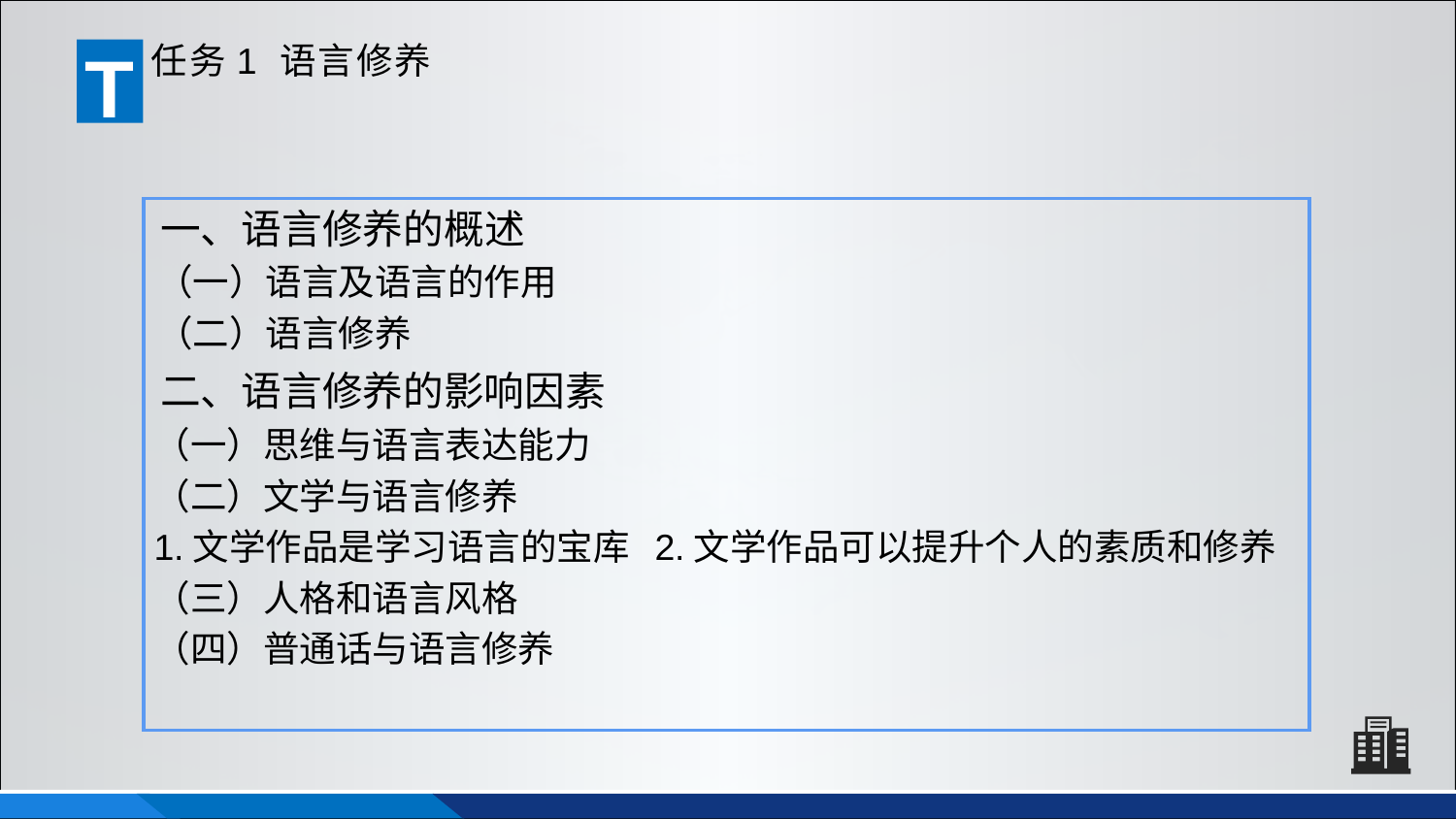

T
任务1 语言修养

一、语言修养的概述

（一）语言及语言的作用
（二）语言修养
二、语言修养的影响因素
（一）思维与语言表达能力
（二）文学与语言修养
1.文学作品是学习语言的宝库  2.文学作品可以提升个人的素质和修养
（三）人格和语言风格
（四）普通话与语言修养